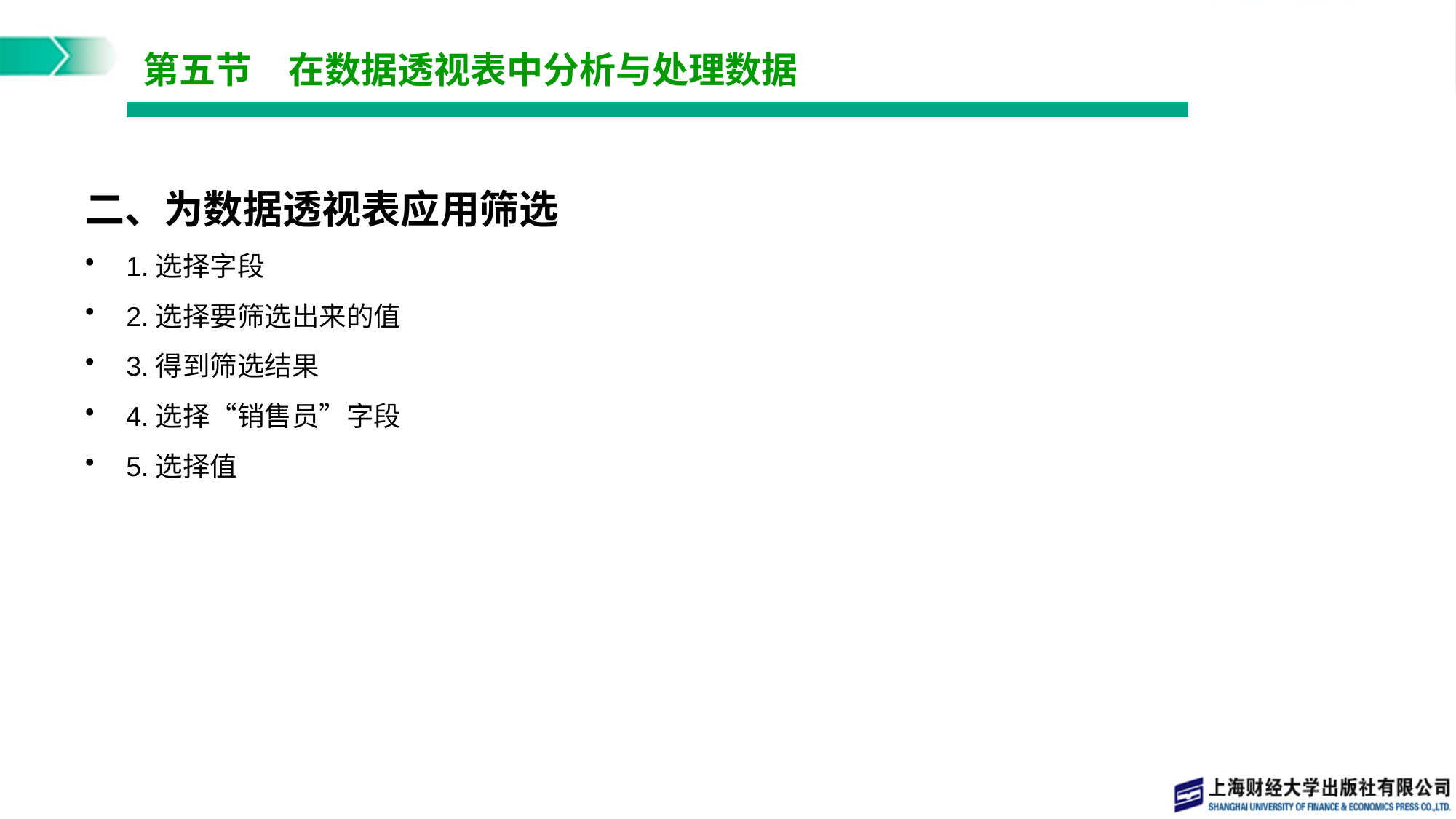

# 第五节　在数据透视表中分析与处理数据
二、为数据透视表应用筛选
1.选择字段
2.选择要筛选出来的值
3.得到筛选结果
4.选择“销售员”字段
5.选择值